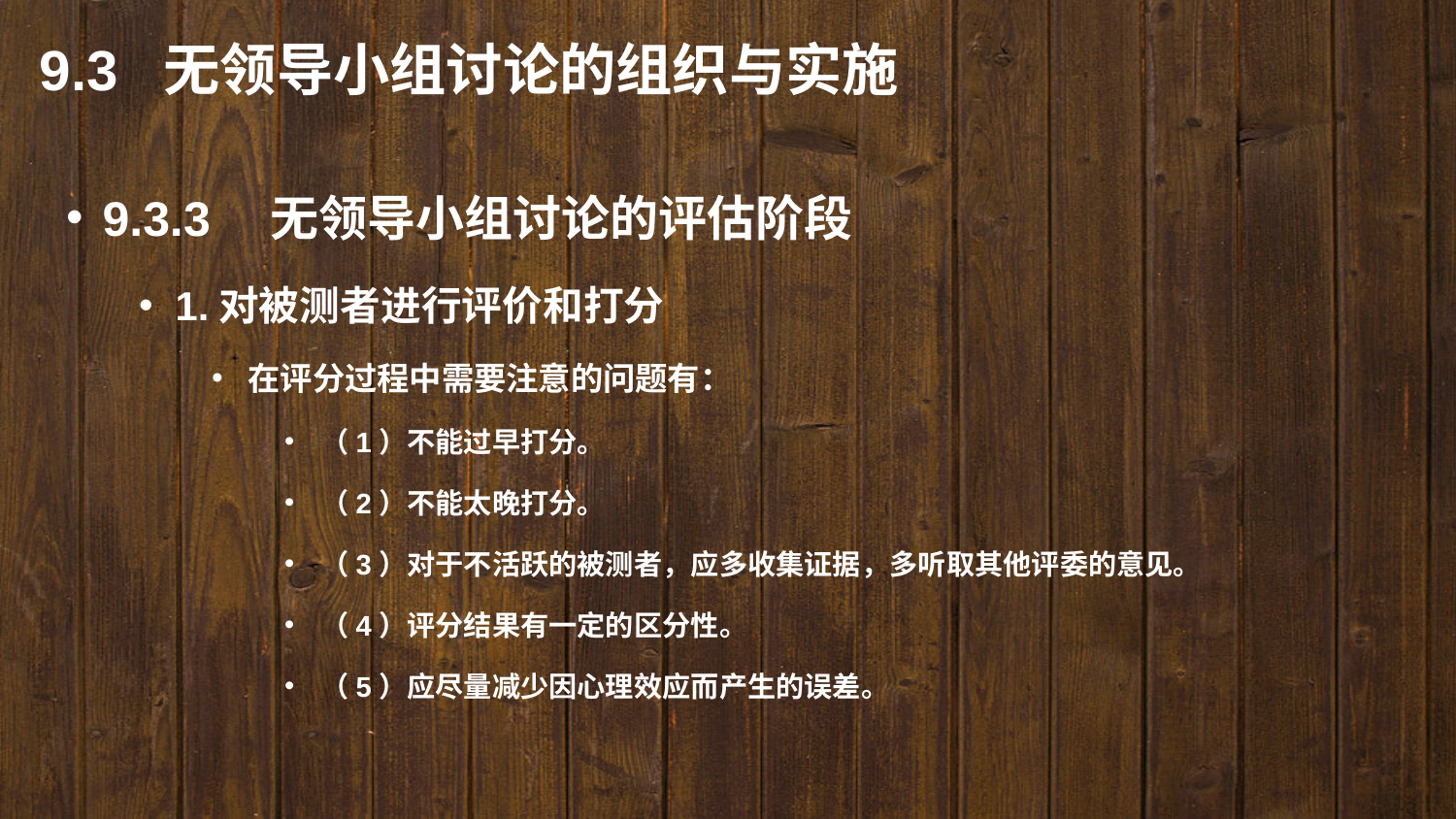

9.3  无领导小组讨论的组织与实施
9.3.3　无领导小组讨论的评估阶段
1.对被测者进行评价和打分
在评分过程中需要注意的问题有：
（1）不能过早打分。
（2）不能太晚打分。
（3）对于不活跃的被测者，应多收集证据，多听取其他评委的意见。
（4）评分结果有一定的区分性。
（5）应尽量减少因心理效应而产生的误差。